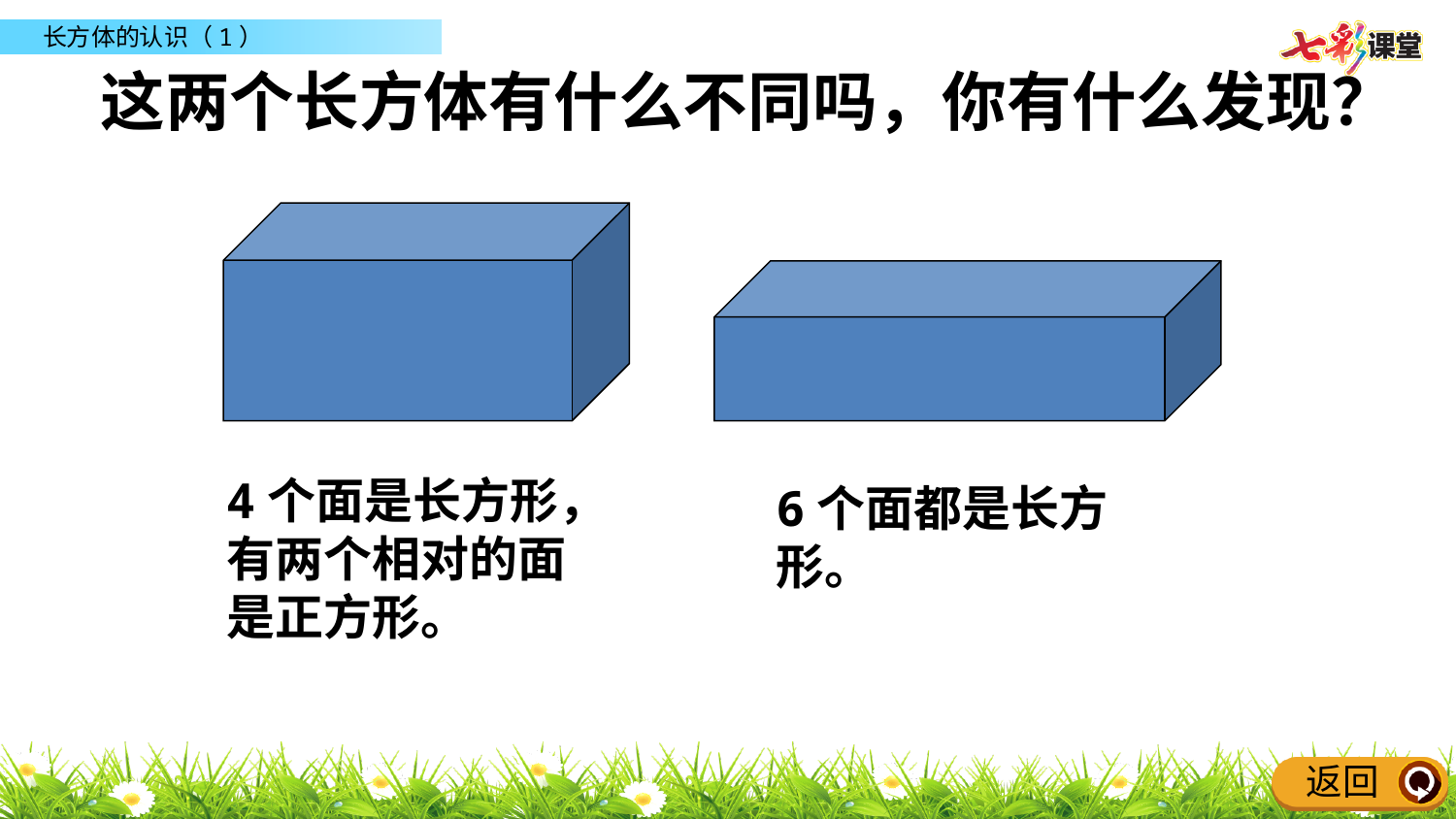

这两个长方体有什么不同吗，你有什么发现？

4个面是长方形，有两个相对的面是正方形。
6个面都是长方形。